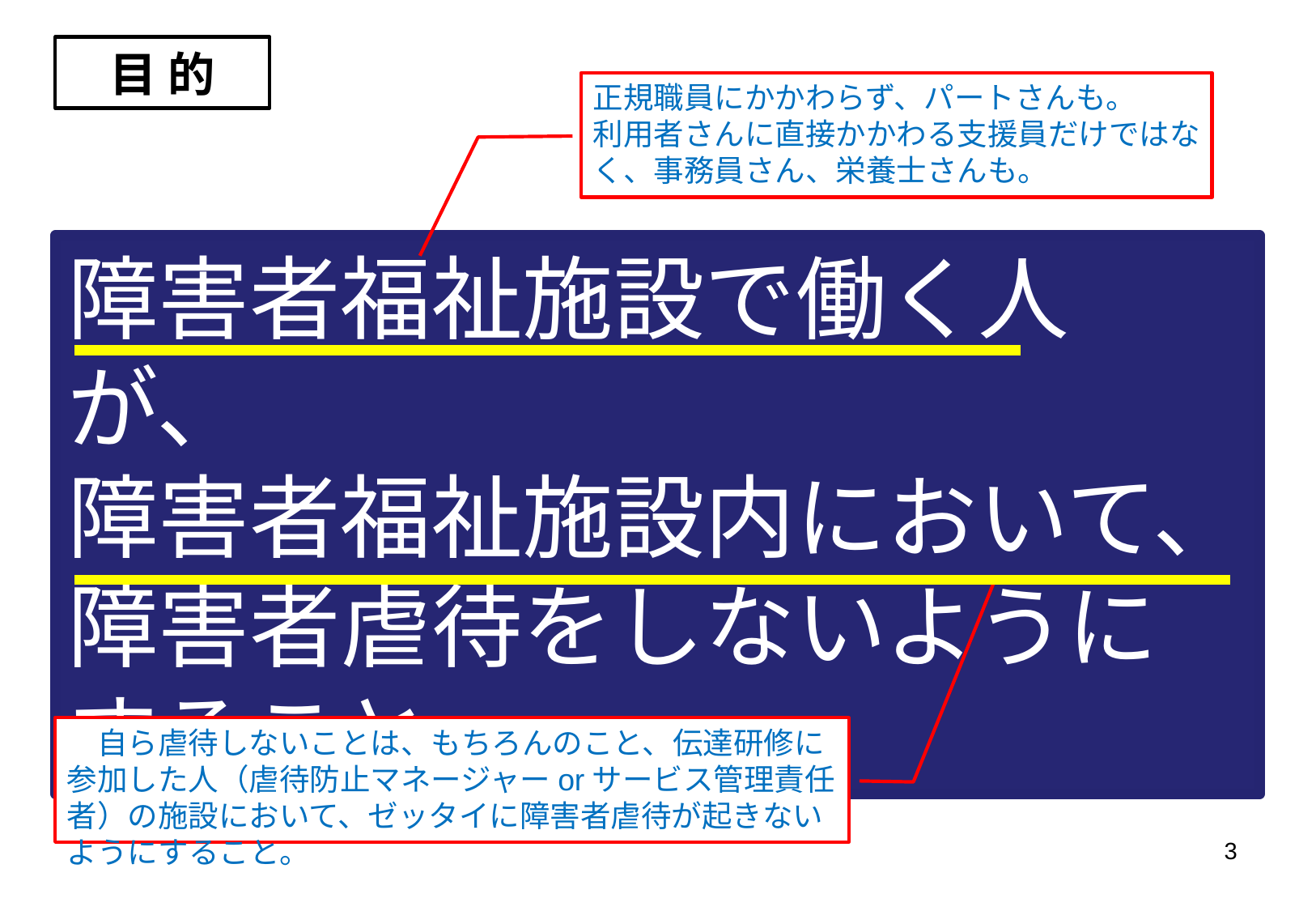

目 的
正規職員にかかわらず、パートさんも。
利用者さんに直接かかわる支援員だけではなく、事務員さん、栄養士さんも。
障害者福祉施設で働く人が、
障害者福祉施設内において、
障害者虐待をしないようにすること
　自ら虐待しないことは、もちろんのこと、伝達研修に参加した人（虐待防止マネージャーorサービス管理責任者）の施設において、ゼッタイに障害者虐待が起きないようにすること。
3